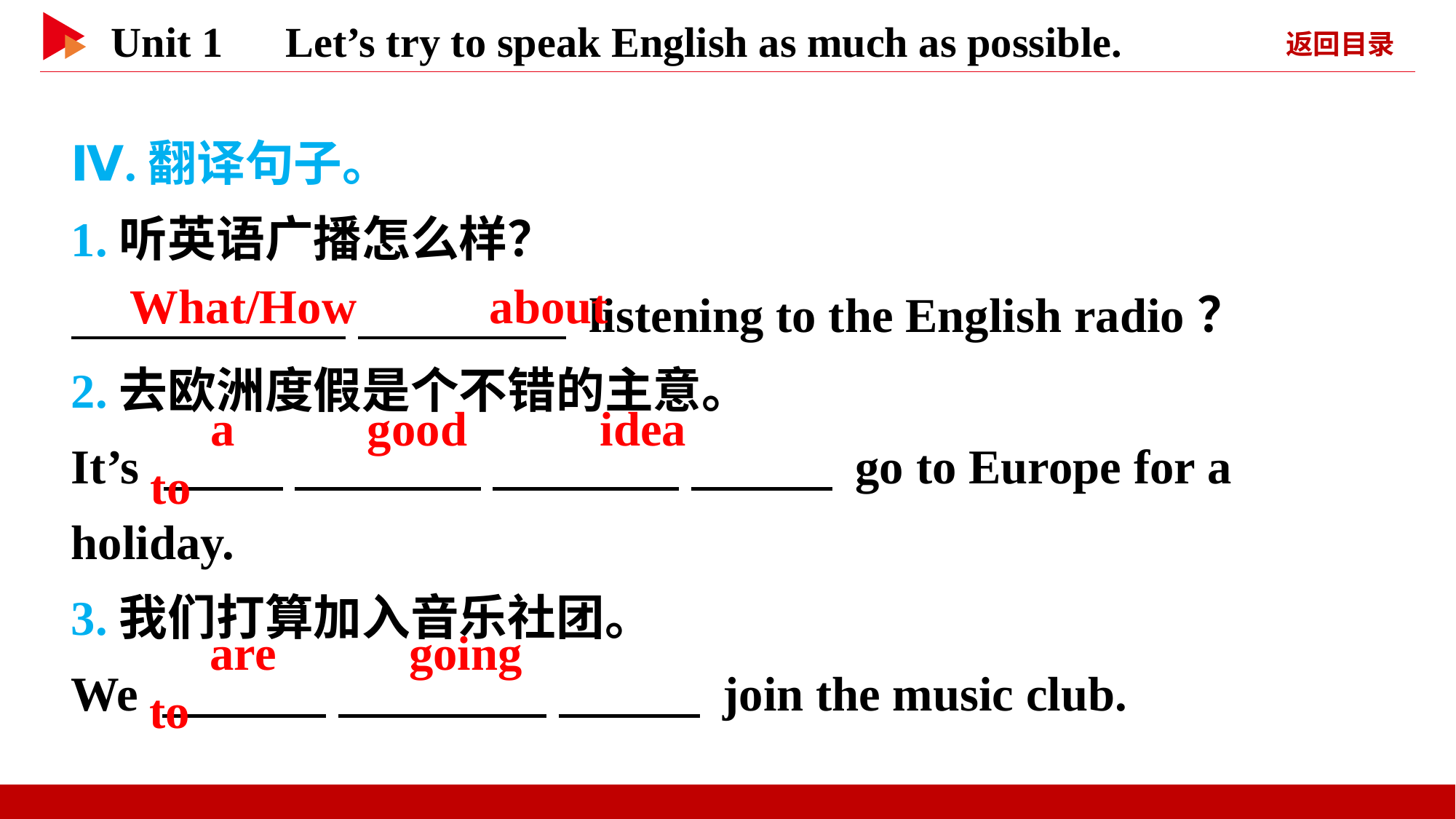

Ⅳ.翻译句子。
1.听英语广播怎么样？
　                　 　          　 listening to the English radio？
2.去欧洲度假是个不错的主意。
It’s 　  　 　        　 　        　 　    　 go to Europe for a holiday.
3.我们打算加入音乐社团。
We 　      　 　          　 　    　 join the music club.
　What/How　 　about
　a　 　good　 　idea　 　to
　are　 　going　 　to